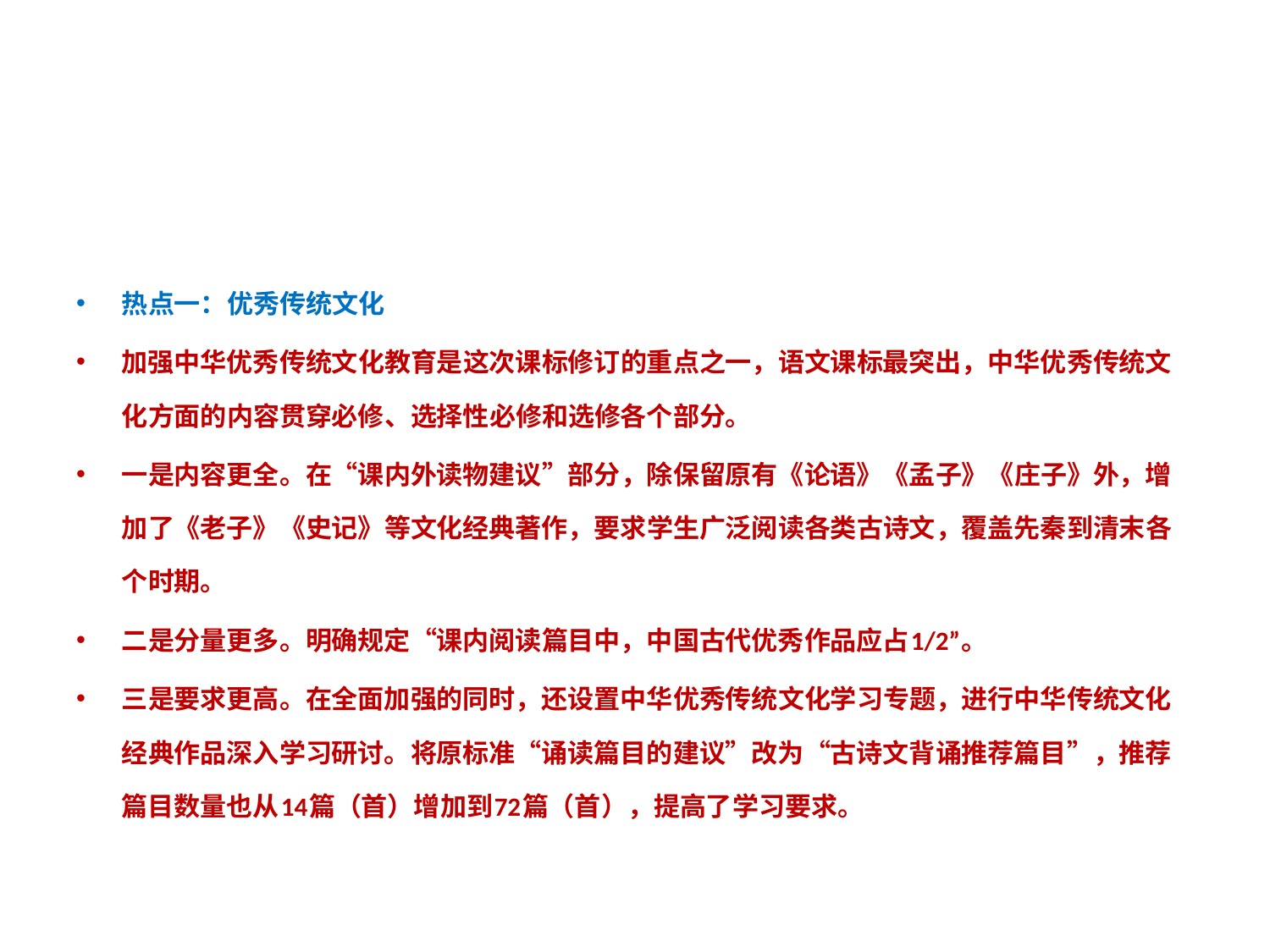

#

热点一：优秀传统文化
加强中华优秀传统文化教育是这次课标修订的重点之一，语文课标最突出，中华优秀传统文化方面的内容贯穿必修、选择性必修和选修各个部分。
一是内容更全。在“课内外读物建议”部分，除保留原有《论语》《孟子》《庄子》外，增加了《老子》《史记》等文化经典著作，要求学生广泛阅读各类古诗文，覆盖先秦到清末各个时期。
二是分量更多。明确规定“课内阅读篇目中，中国古代优秀作品应占1/2”。
三是要求更高。在全面加强的同时，还设置中华优秀传统文化学习专题，进行中华传统文化经典作品深入学习研讨。将原标准“诵读篇目的建议”改为“古诗文背诵推荐篇目”，推荐篇目数量也从14篇（首）增加到72篇（首），提高了学习要求。